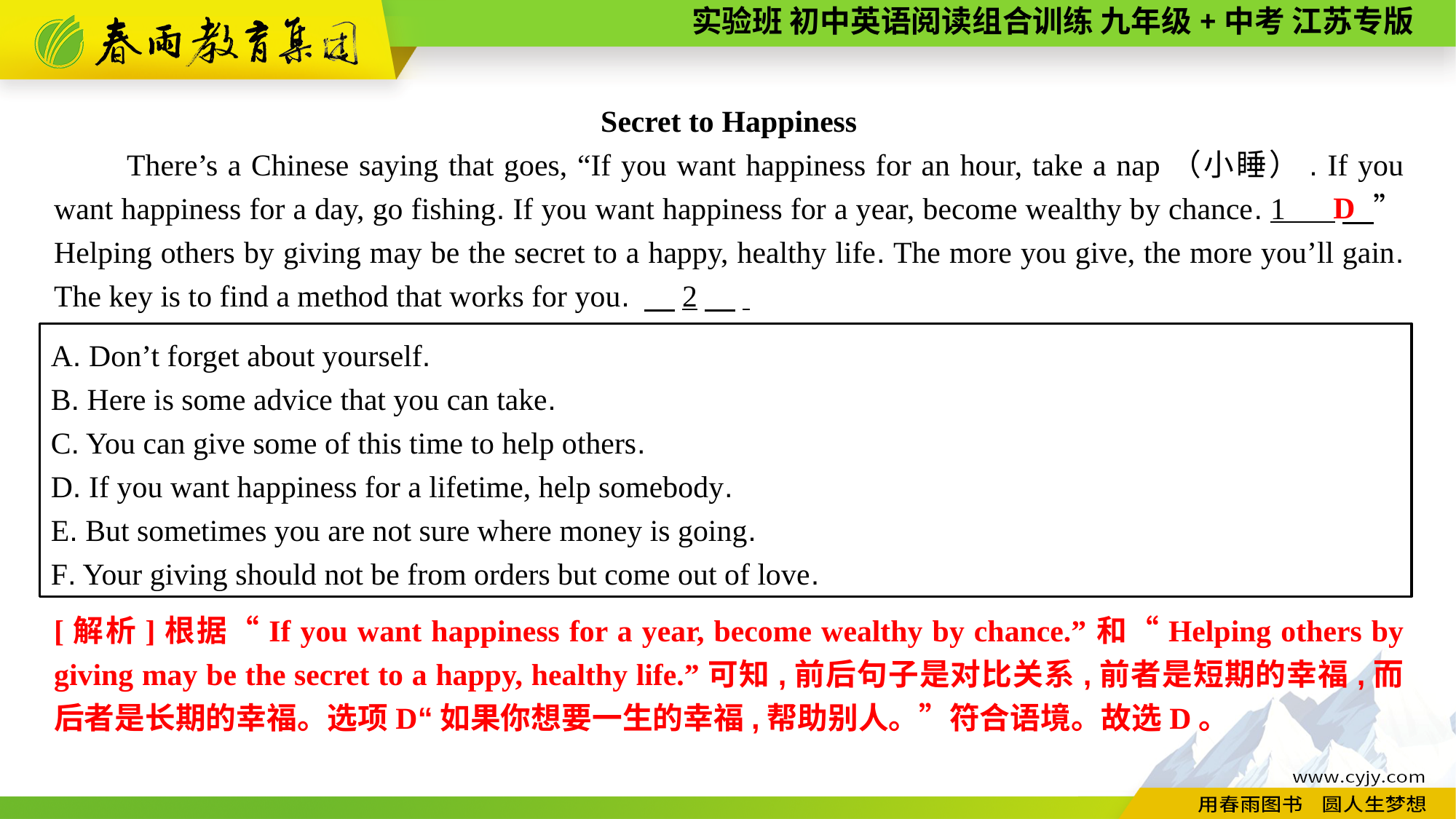

Secret to Happiness
There’s a Chinese saying that goes, “If you want happiness for an hour, take a nap（小睡）. If you want happiness for a day, go fishing. If you want happiness for a year, become wealthy by chance. 1      　” Helping others by giving may be the secret to a happy, healthy life. The more you give, the more you’ll gain. The key is to find a method that works for you. 　2　.
D
A. Don’t forget about yourself.
B. Here is some advice that you can take.
C. You can give some of this time to help others.
D. If you want happiness for a lifetime, help somebody.
E. But sometimes you are not sure where money is going.
F. Your giving should not be from orders but come out of love.
[解析]根据“If you want happiness for a year, become wealthy by chance.”和“Helping others by giving may be the secret to a happy, healthy life.”可知,前后句子是对比关系,前者是短期的幸福,而后者是长期的幸福。选项D“如果你想要一生的幸福,帮助别人。”符合语境。故选D。